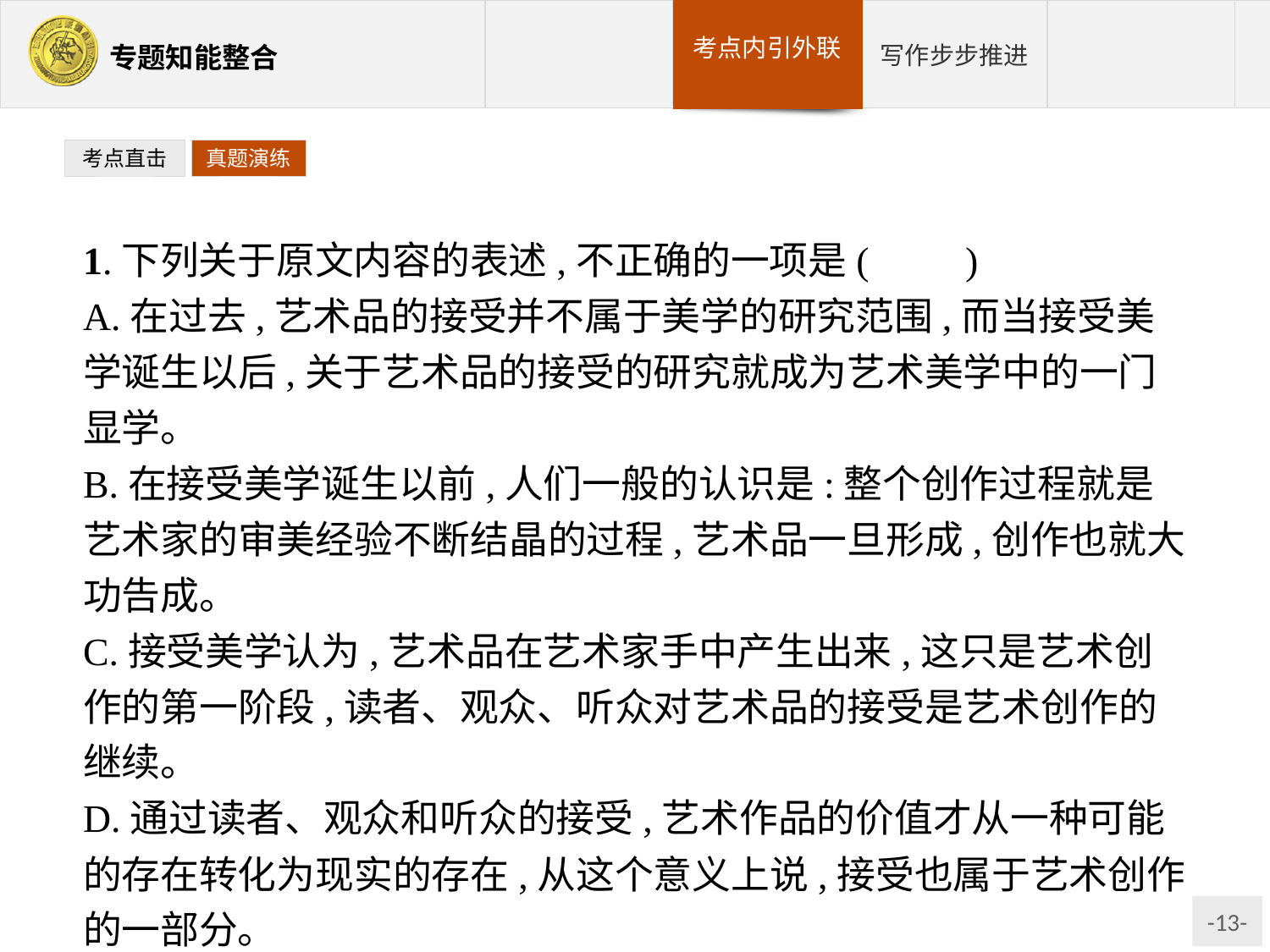

考点直击
真题演练
1.下列关于原文内容的表述,不正确的一项是(　　)
A.在过去,艺术品的接受并不属于美学的研究范围,而当接受美学诞生以后,关于艺术品的接受的研究就成为艺术美学中的一门显学。
B.在接受美学诞生以前,人们一般的认识是:整个创作过程就是艺术家的审美经验不断结晶的过程,艺术品一旦形成,创作也就大功告成。
C.接受美学认为,艺术品在艺术家手中产生出来,这只是艺术创作的第一阶段,读者、观众、听众对艺术品的接受是艺术创作的继续。
D.通过读者、观众和听众的接受,艺术作品的价值才从一种可能的存在转化为现实的存在,从这个意义上说,接受也属于艺术创作的一部分。